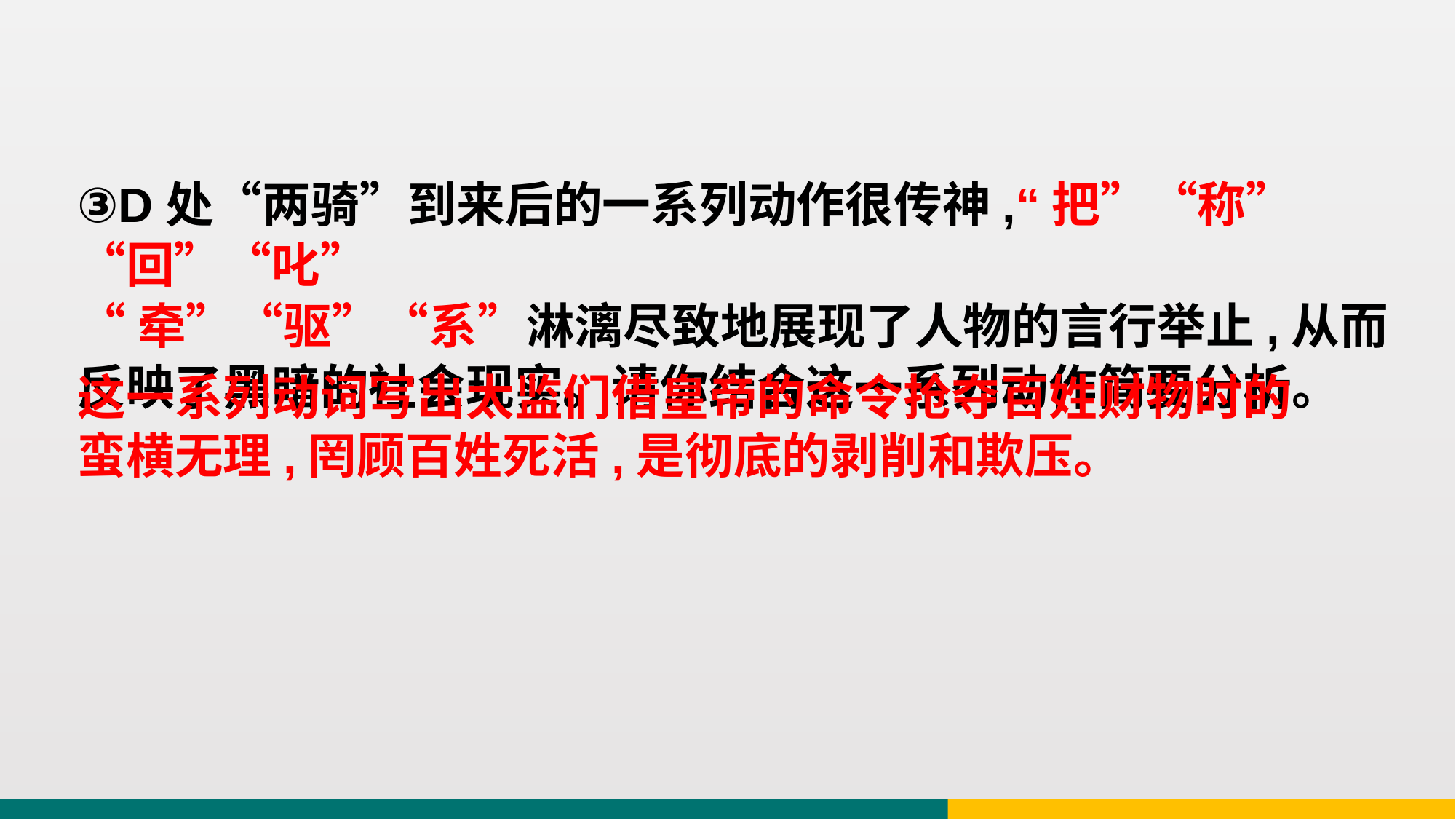

③D处“两骑”到来后的一系列动作很传神,“把”“称”“回”“叱”
“牵”“驱”“系”淋漓尽致地展现了人物的言行举止,从而反映了黑暗的社会现实。请你结合这一系列动作简要分析。
这一系列动词写出太监们借皇帝的命令抢夺百姓财物时的蛮横无理,罔顾百姓死活,是彻底的剥削和欺压。